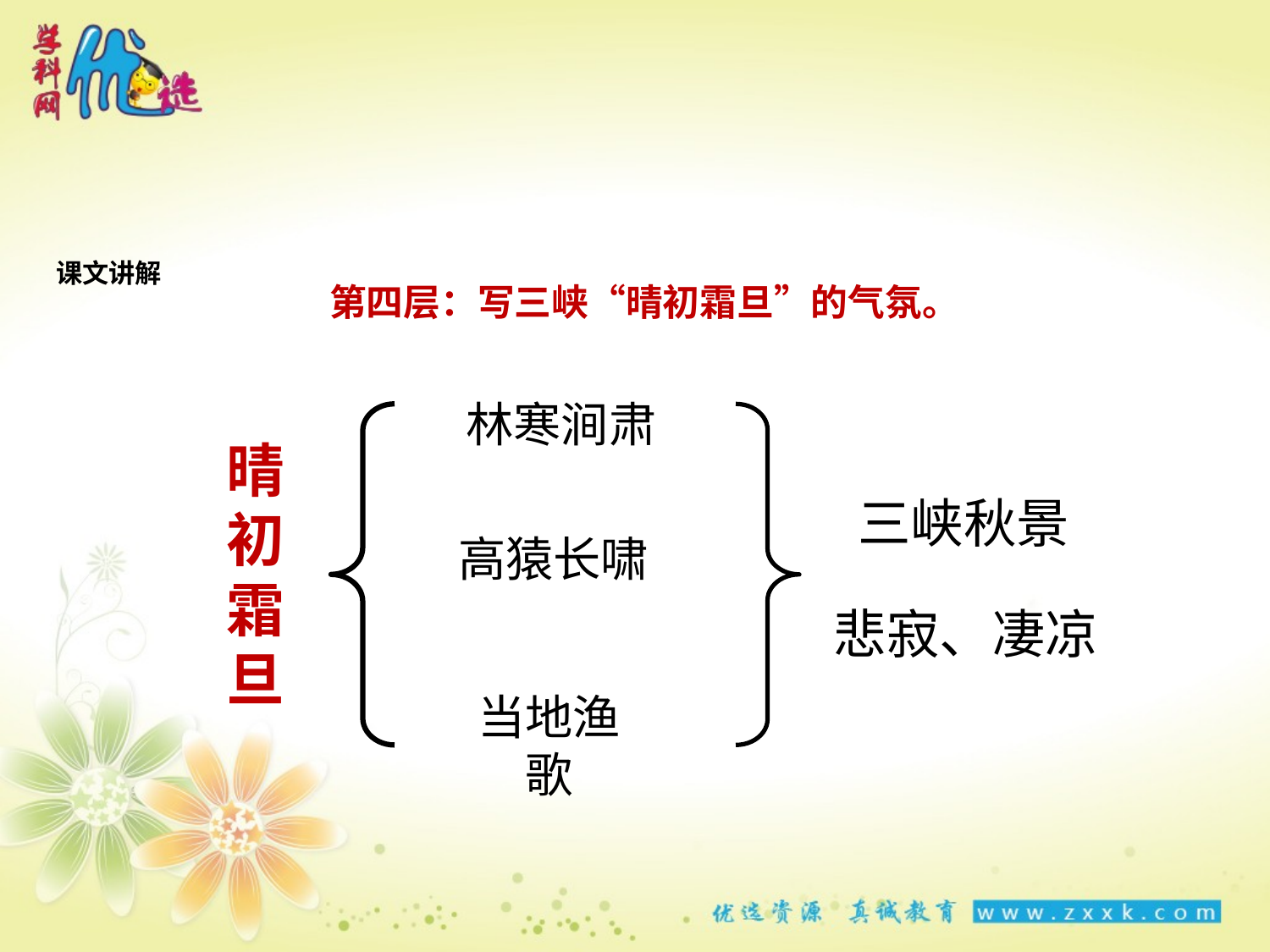

课文讲解
第四层：写三峡“晴初霜旦”的气氛。
林寒涧肃

晴初霜旦
三峡秋景
高猿长啸
悲寂、凄凉
当地渔歌